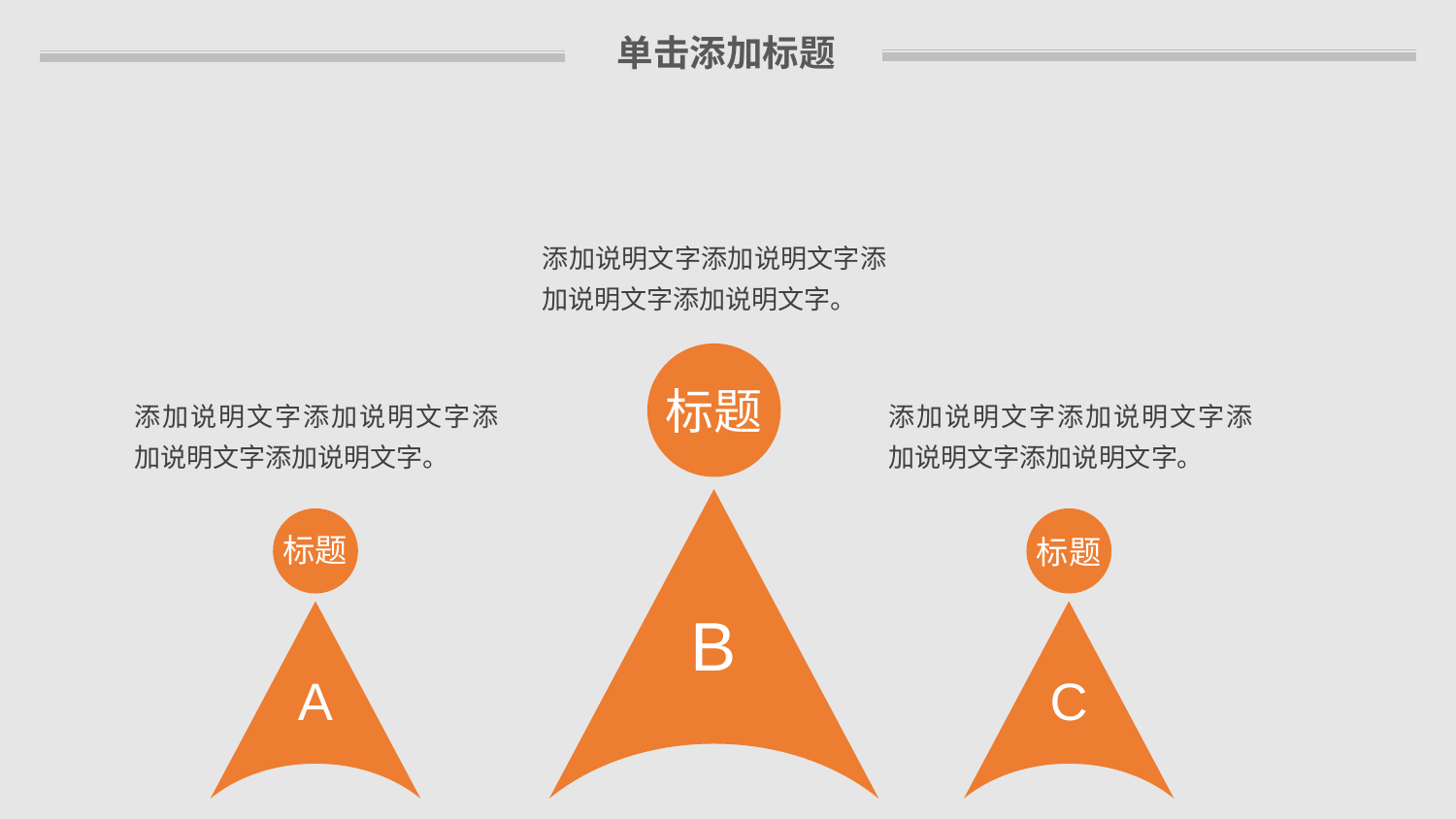

单击添加标题
添加说明文字添加说明文字添加说明文字添加说明文字。

标题
添加说明文字添加说明文字添加说明文字添加说明文字。
添加说明文字添加说明文字添加说明文字添加说明文字。
B

标题

标题
A
C